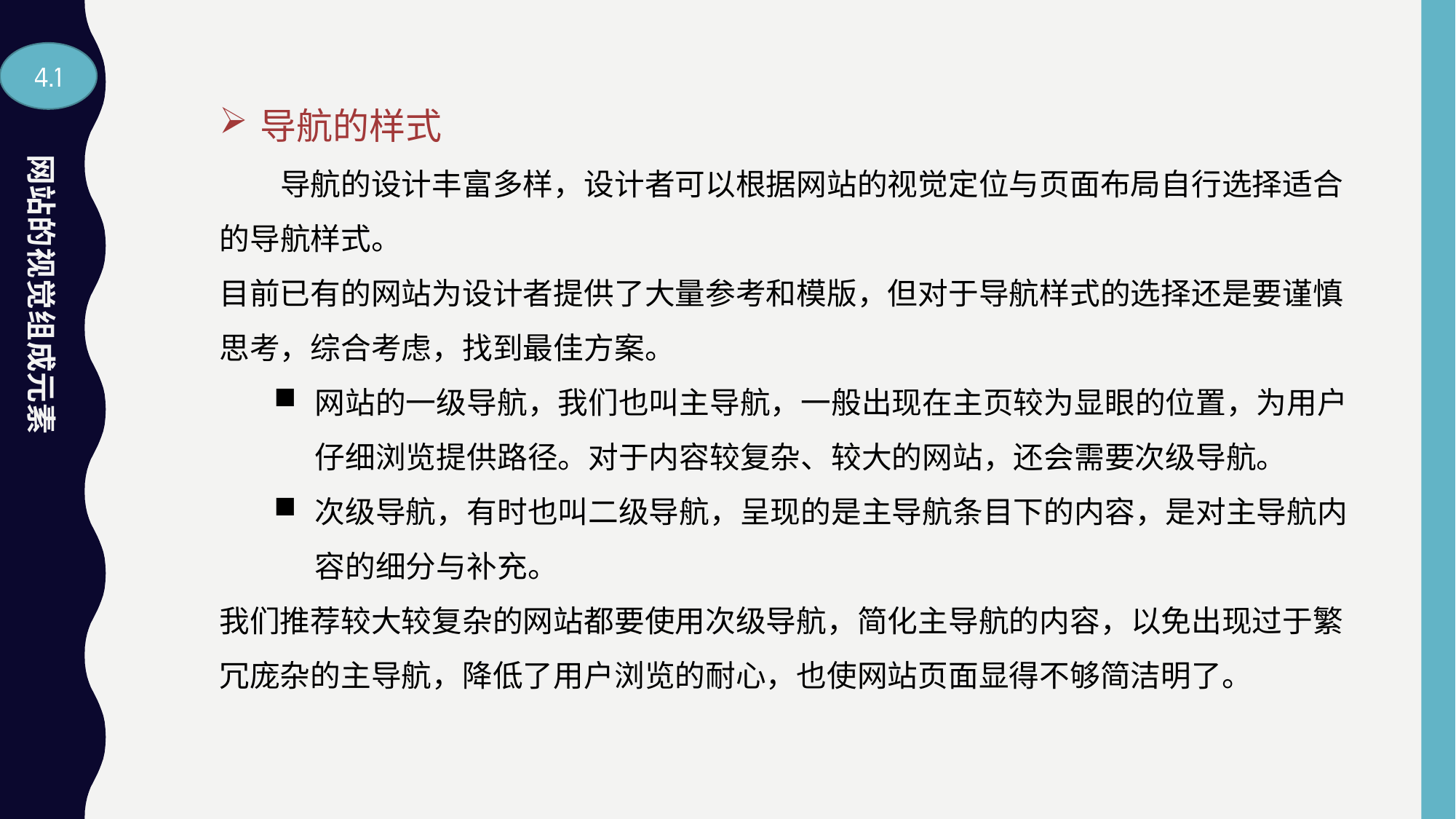

4.1
导航的样式
　　导航的设计丰富多样，设计者可以根据网站的视觉定位与页面布局自行选择适合的导航样式。
目前已有的网站为设计者提供了大量参考和模版，但对于导航样式的选择还是要谨慎思考，综合考虑，找到最佳方案。
网站的一级导航，我们也叫主导航，一般出现在主页较为显眼的位置，为用户仔细浏览提供路径。对于内容较复杂、较大的网站，还会需要次级导航。
次级导航，有时也叫二级导航，呈现的是主导航条目下的内容，是对主导航内容的细分与补充。
我们推荐较大较复杂的网站都要使用次级导航，简化主导航的内容，以免出现过于繁冗庞杂的主导航，降低了用户浏览的耐心，也使网站页面显得不够简洁明了。
网站的视觉组成元素